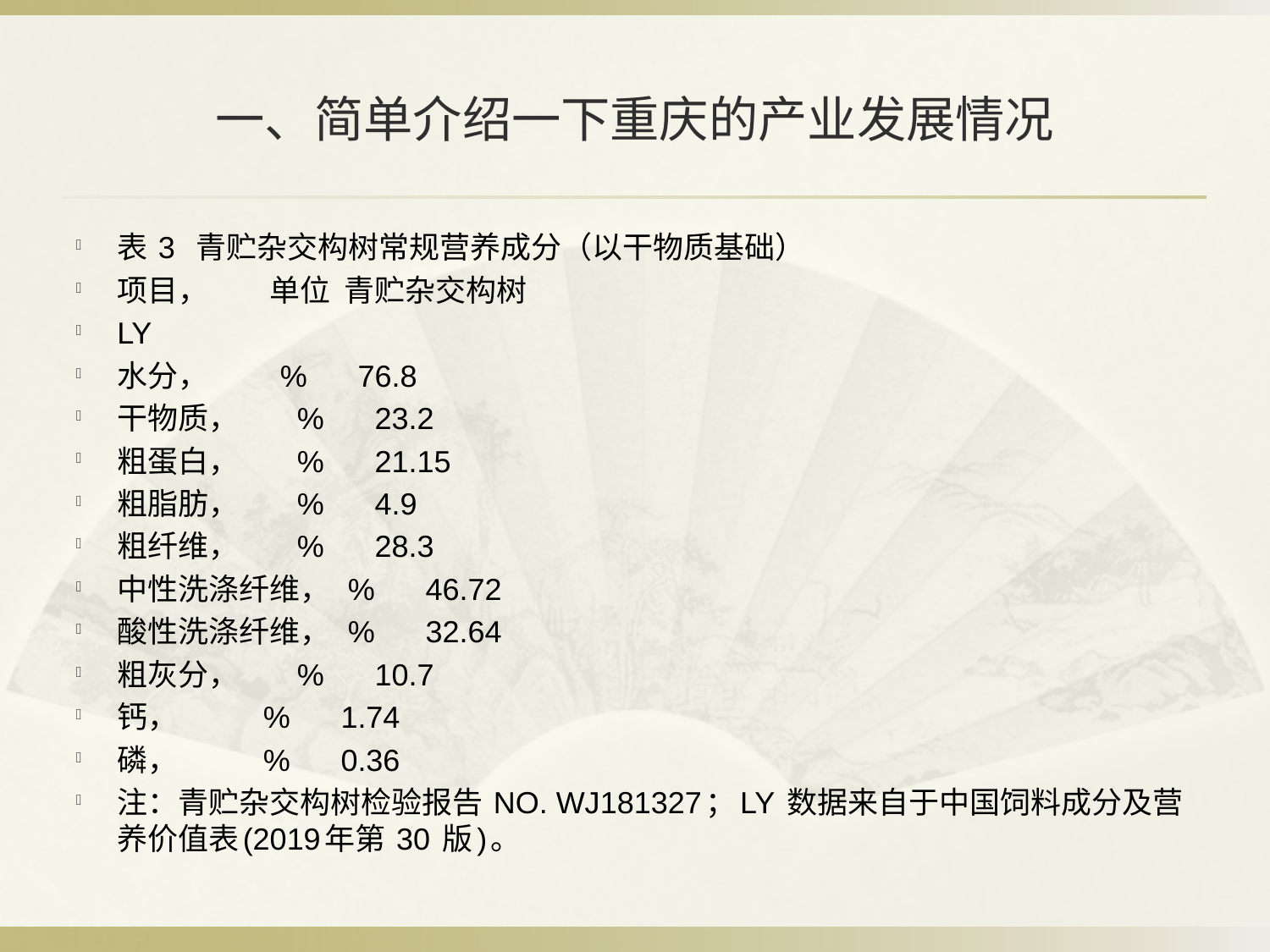

# 一、简单介绍一下重庆的产业发展情况
表 3  青贮杂交构树常规营养成分（以干物质基础）
项目，         单位  青贮杂交构树
LY
水分，          %      76.8
干物质，        %      23.2
粗蛋白，        %      21.15
粗脂肪，        %      4.9
粗纤维，        %      28.3
中性洗涤纤维，  %      46.72
酸性洗涤纤维，  %      32.64
粗灰分，        %      10.7
钙，            %      1.74
磷，            %      0.36
注：青贮杂交构树检验报告 NO. WJ181327；LY 数据来自于中国饲料成分及营养价值表(2019年第 30 版)。